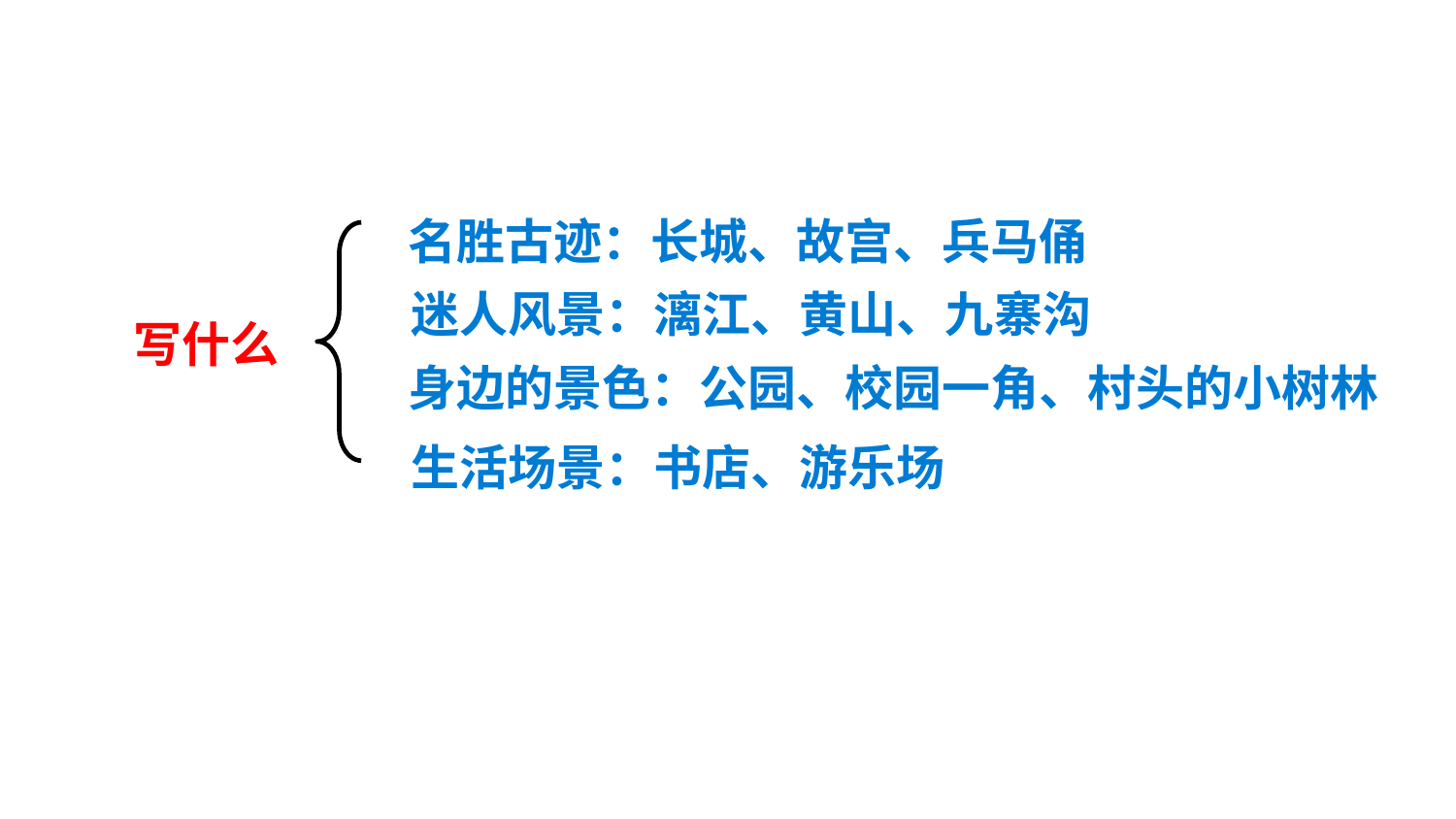

名胜古迹：长城、故宫、兵马俑

迷人风景：漓江、黄山、九寨沟
写什么
身边的景色：公园、校园一角、村头的小树林
生活场景：书店、游乐场